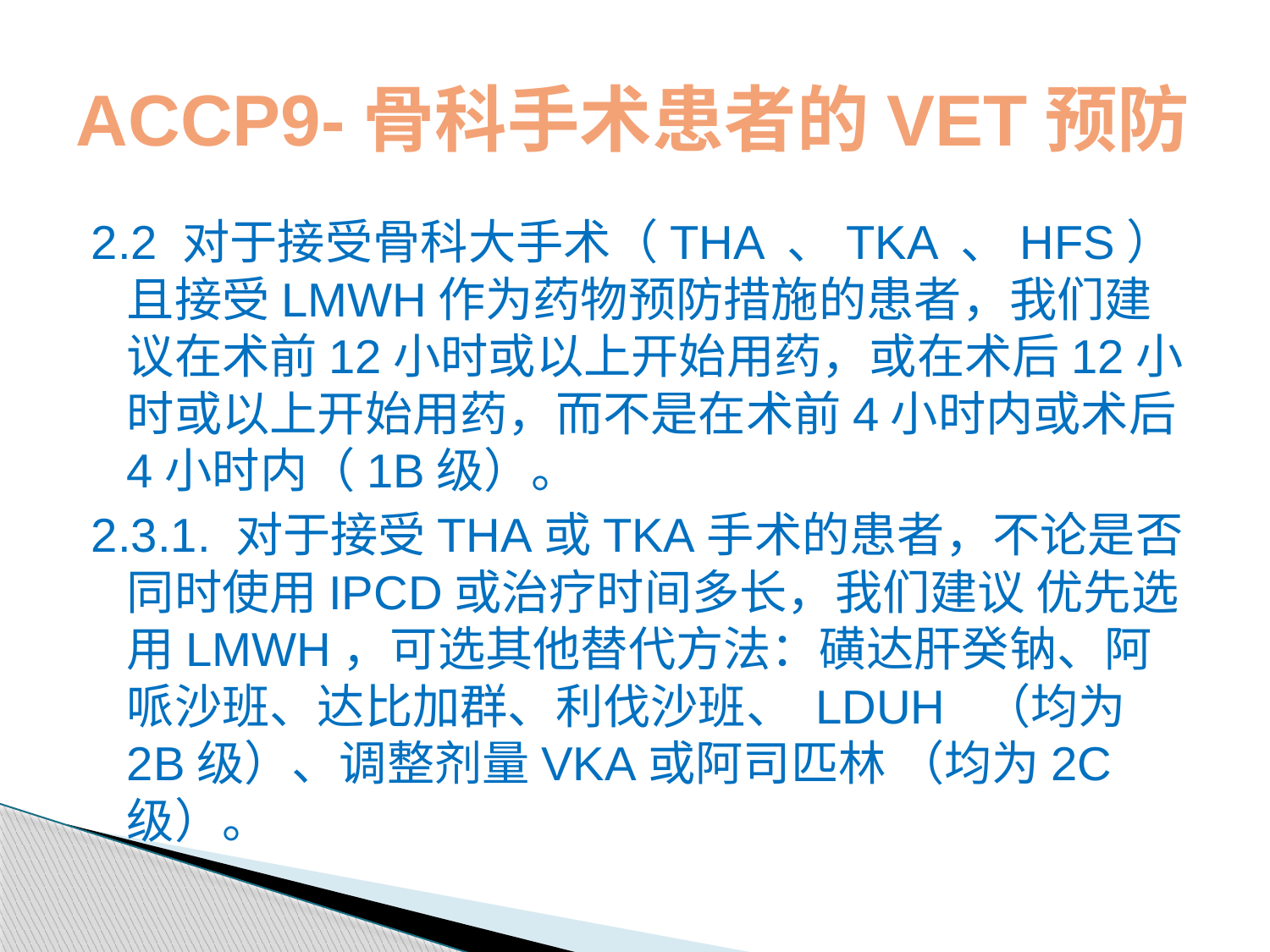

# ACCP9-骨科手术患者的VET预防
2.2 对于接受骨科大手术（THA 、TKA 、HFS）且接受LMWH作为药物预防措施的患者，我们建议在术前12小时或以上开始用药，或在术后12小时或以上开始用药，而不是在术前4小时内或术后4小时内（1B级）。
2.3.1. 对于接受THA或TKA手术的患者，不论是否同时使用IPCD或治疗时间多长，我们建议 优先选用LMWH，可选其他替代方法：磺达肝癸钠、阿哌沙班、达比加群、利伐沙班、 LDUH  （均为2B级）、调整剂量VKA或阿司匹林 （均为2C级）。